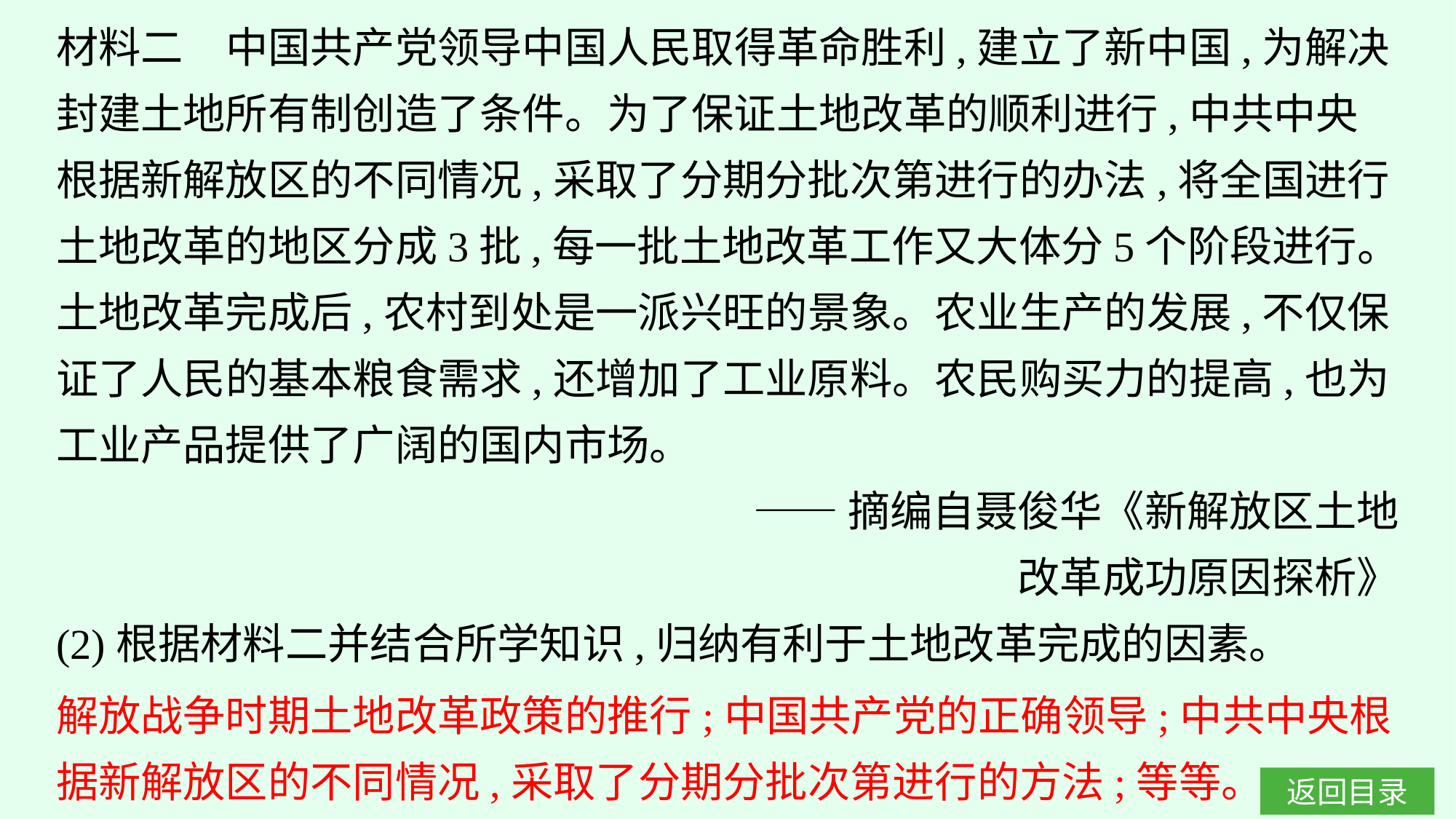

材料二　中国共产党领导中国人民取得革命胜利,建立了新中国,为解决封建土地所有制创造了条件。为了保证土地改革的顺利进行,中共中央根据新解放区的不同情况,采取了分期分批次第进行的办法,将全国进行土地改革的地区分成3批,每一批土地改革工作又大体分5个阶段进行。土地改革完成后,农村到处是一派兴旺的景象。农业生产的发展,不仅保证了人民的基本粮食需求,还增加了工业原料。农民购买力的提高,也为工业产品提供了广阔的国内市场。
——摘编自聂俊华《新解放区土地
改革成功原因探析》
(2)根据材料二并结合所学知识,归纳有利于土地改革完成的因素。
解放战争时期土地改革政策的推行;中国共产党的正确领导;中共中央根据新解放区的不同情况,采取了分期分批次第进行的方法;等等。